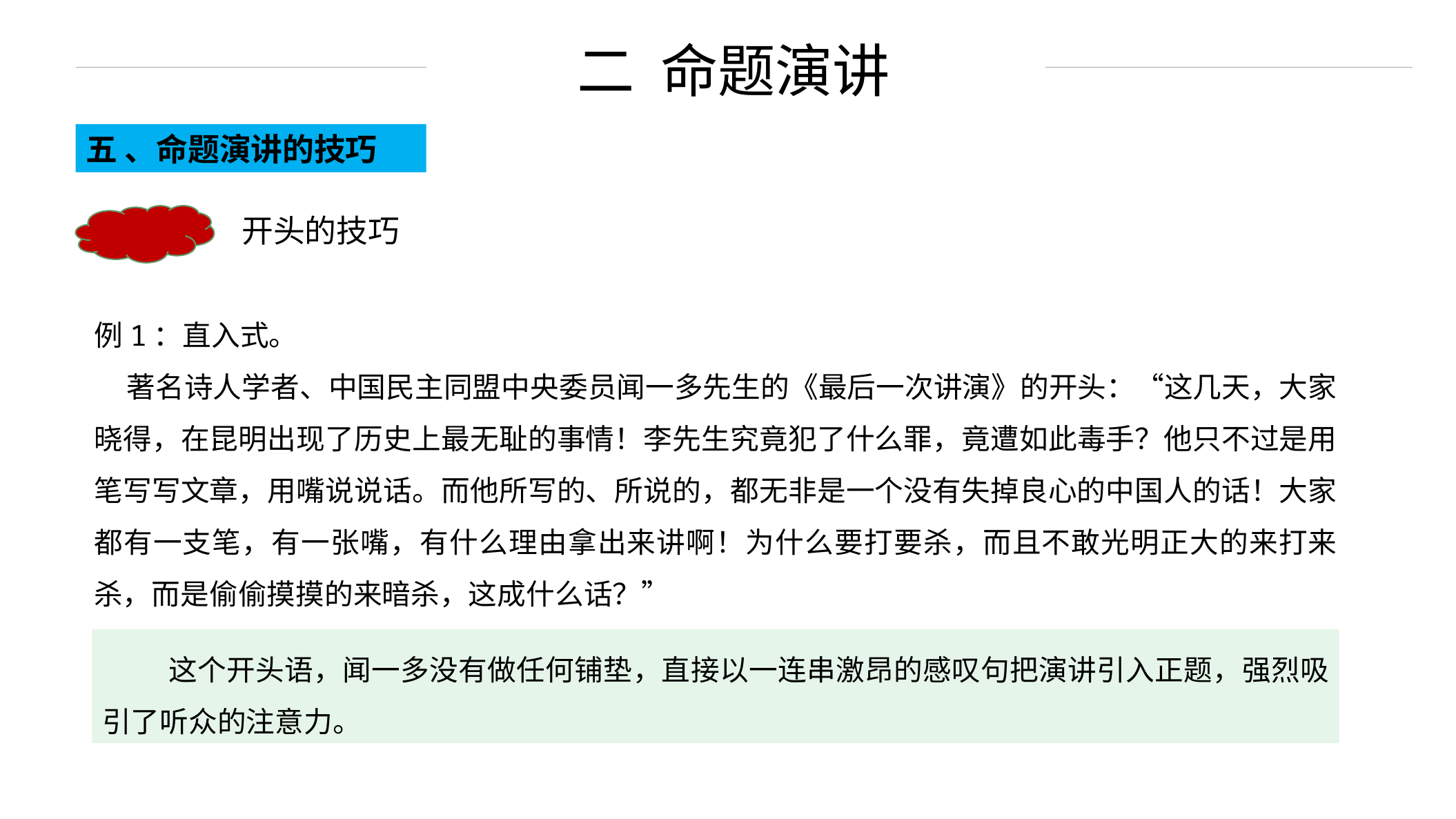

二  命题演讲
五 、命题演讲的技巧

开头的技巧
例1：直入式。
    著名诗人学者、中国民主同盟中央委员闻一多先生的《最后一次讲演》的开头：“这几天，大家晓得，在昆明出现了历史上最无耻的事情！李先生究竟犯了什么罪，竟遭如此毒手？他只不过是用笔写写文章，用嘴说说话。而他所写的、所说的，都无非是一个没有失掉良心的中国人的话！大家都有一支笔，有一张嘴，有什么理由拿出来讲啊！为什么要打要杀，而且不敢光明正大的来打来杀，而是偷偷摸摸的来暗杀，这成什么话？”
         这个开头语，闻一多没有做任何铺垫，直接以一连串激昂的感叹句把演讲引入正题，强烈吸引了听众的注意力。